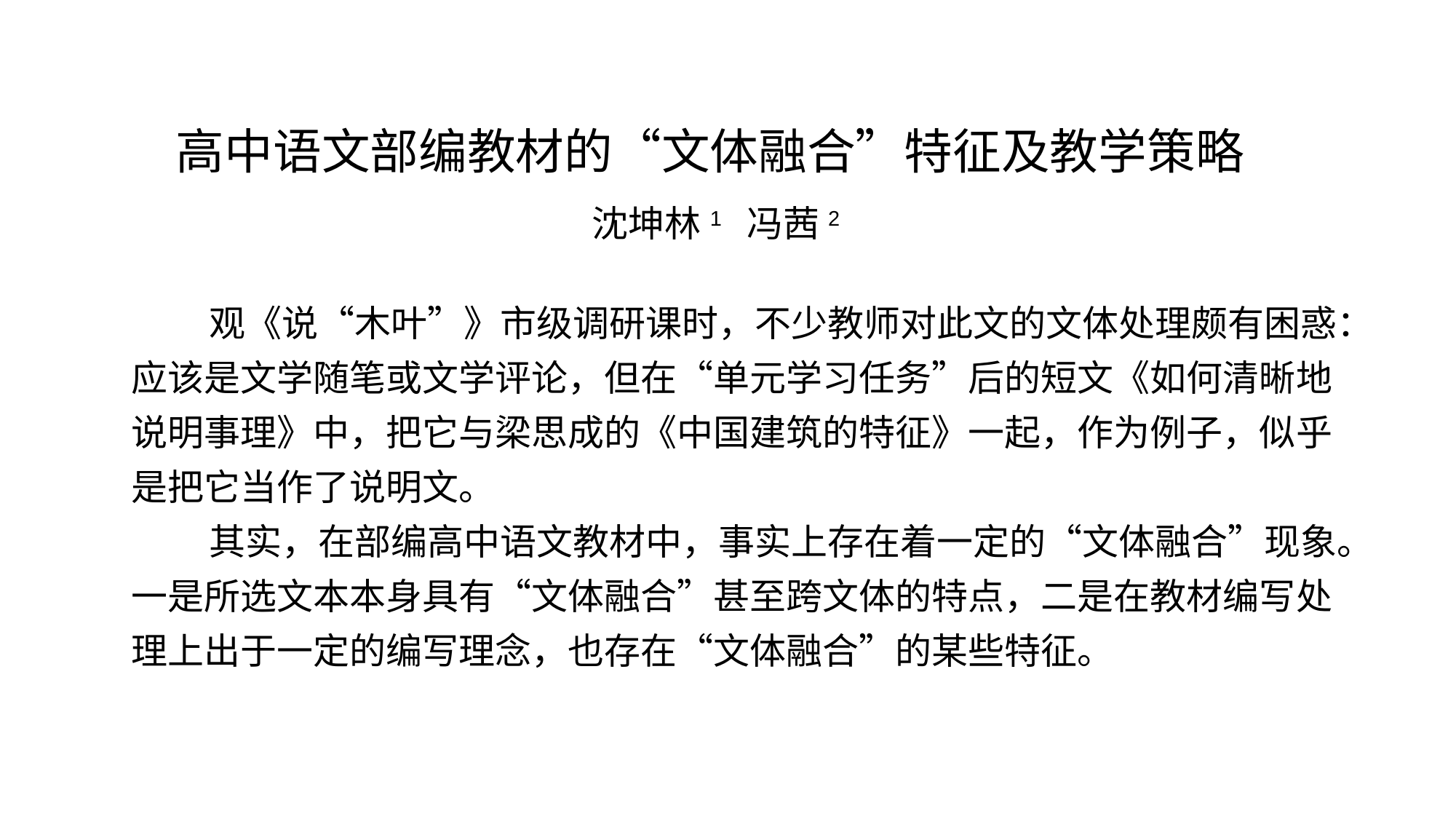

高中语文部编教材的“文体融合”特征及教学策略
沈坤林1  冯茜2
    观《说“木叶”》市级调研课时，不少教师对此文的文体处理颇有困惑：应该是文学随笔或文学评论，但在“单元学习任务”后的短文《如何清晰地说明事理》中，把它与梁思成的《中国建筑的特征》一起，作为例子，似乎是把它当作了说明文。
    其实，在部编高中语文教材中，事实上存在着一定的“文体融合”现象。一是所选文本本身具有“文体融合”甚至跨文体的特点，二是在教材编写处理上出于一定的编写理念，也存在“文体融合”的某些特征。